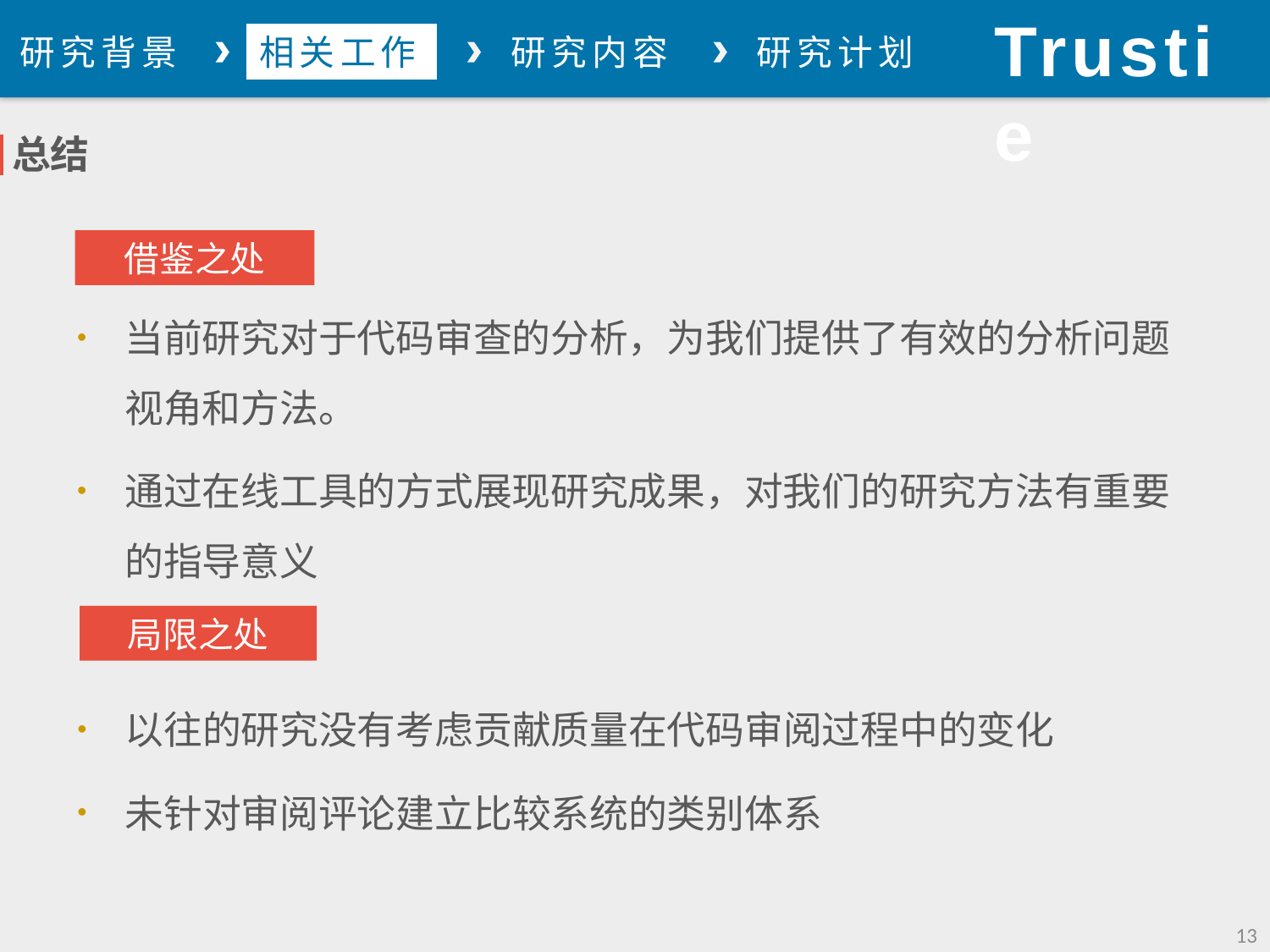

Trustie

论文总结
研究背景
相关工作
研究内容
研究计划

总结
借鉴之处
当前研究对于代码审查的分析，为我们提供了有效的分析问题视角和方法。
通过在线工具的方式展现研究成果，对我们的研究方法有重要的指导意义
局限之处
以往的研究没有考虑贡献质量在代码审阅过程中的变化
未针对审阅评论建立比较系统的类别体系
13